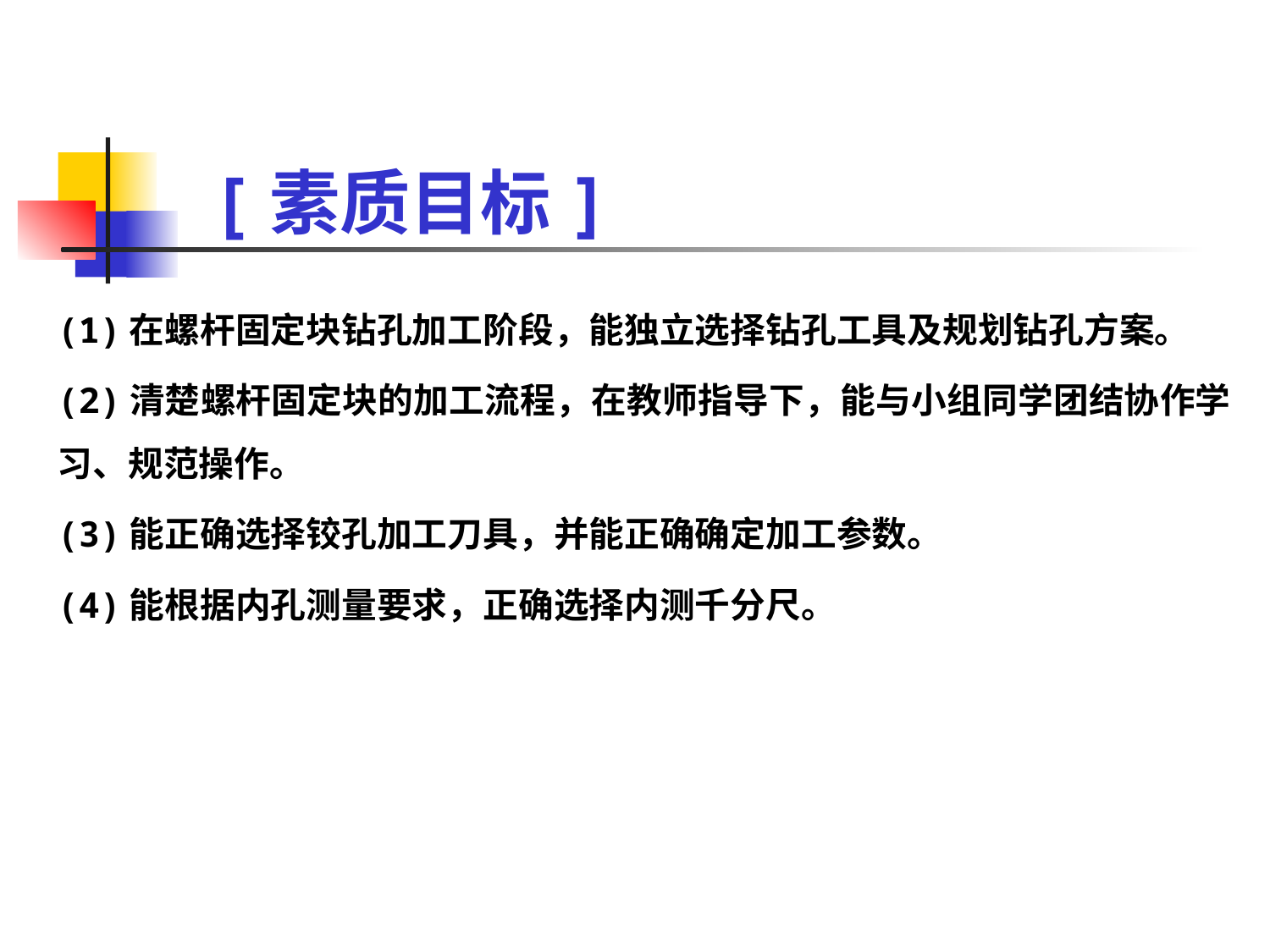

# [素质目标]
(1)在螺杆固定块钻孔加工阶段，能独立选择钻孔工具及规划钻孔方案。
(2)清楚螺杆固定块的加工流程，在教师指导下，能与小组同学团结协作学习、规范操作。
(3)能正确选择铰孔加工刀具，并能正确确定加工参数。
(4)能根据内孔测量要求，正确选择内测千分尺。